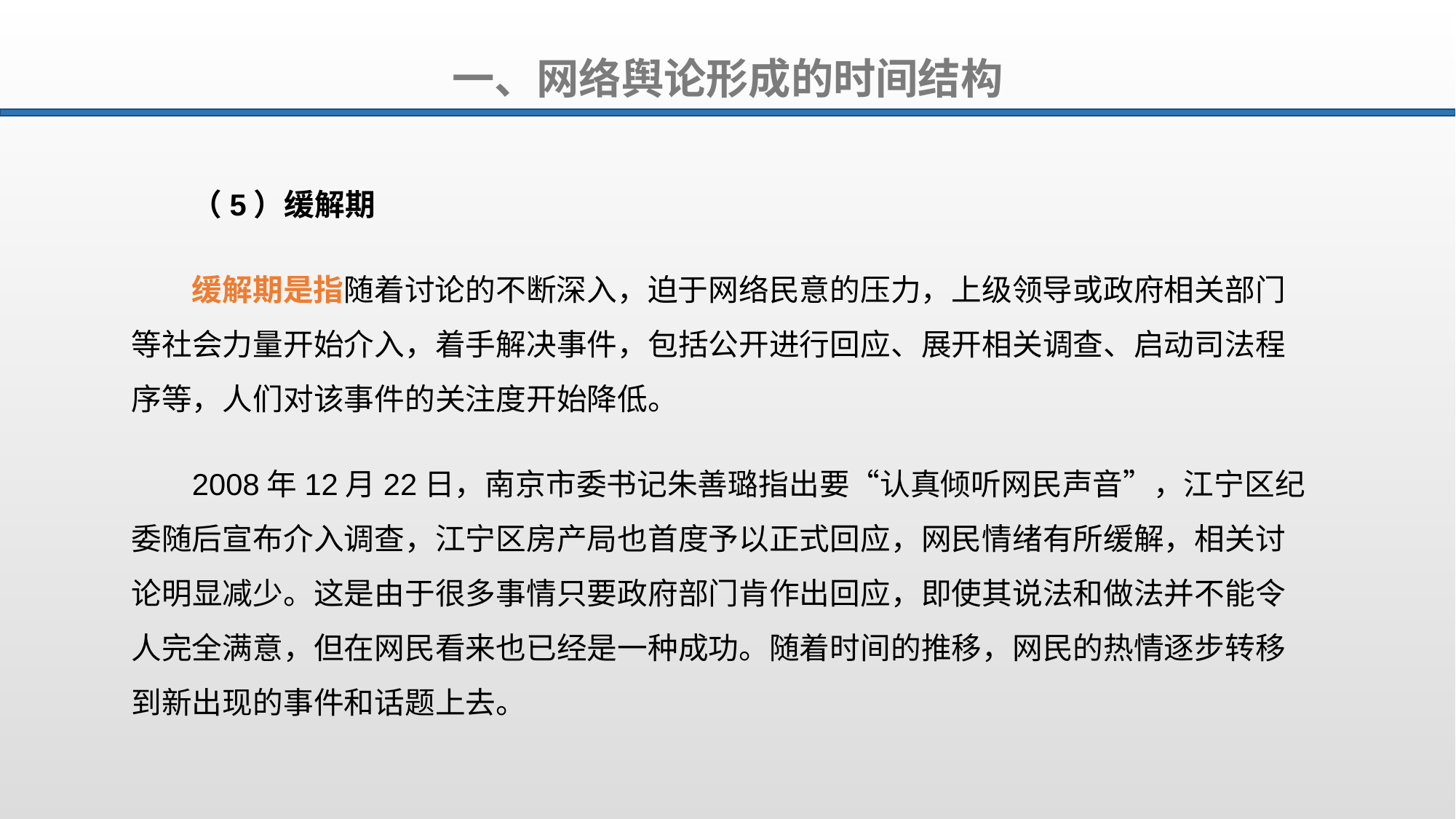

一、网络舆论形成的时间结构

（5）缓解期
缓解期是指随着讨论的不断深入，迫于网络民意的压力，上级领导或政府相关部门等社会力量开始介入，着手解决事件，包括公开进行回应、展开相关调查、启动司法程序等，人们对该事件的关注度开始降低。
2008年12月22日，南京市委书记朱善璐指出要“认真倾听网民声音”，江宁区纪委随后宣布介入调查，江宁区房产局也首度予以正式回应，网民情绪有所缓解，相关讨论明显减少。这是由于很多事情只要政府部门肯作出回应，即使其说法和做法并不能令人完全满意，但在网民看来也已经是一种成功。随着时间的推移，网民的热情逐步转移到新出现的事件和话题上去。